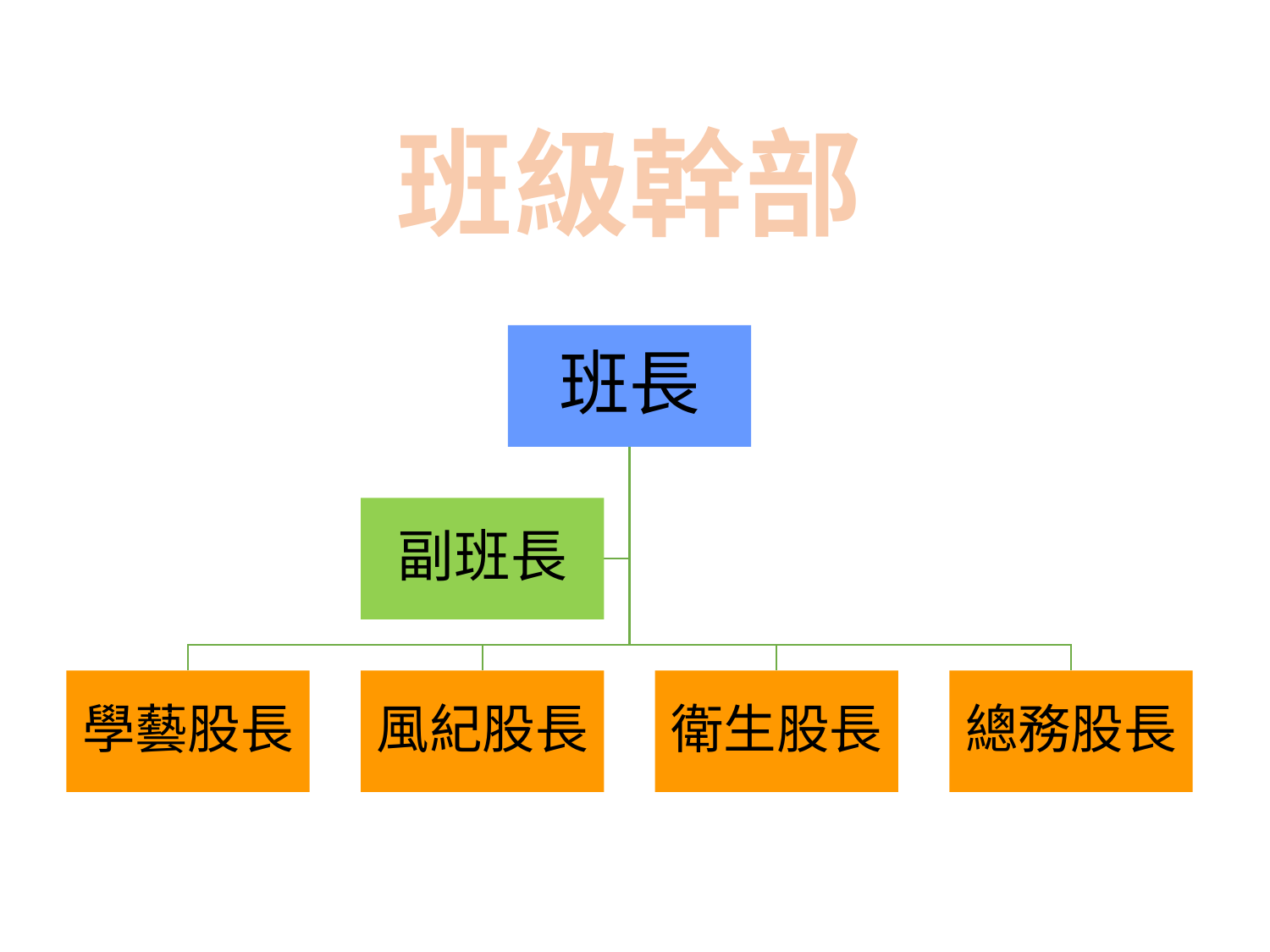

班級幹部
班長
學藝股長
風紀股長
衛生股長
總務股長
副班長